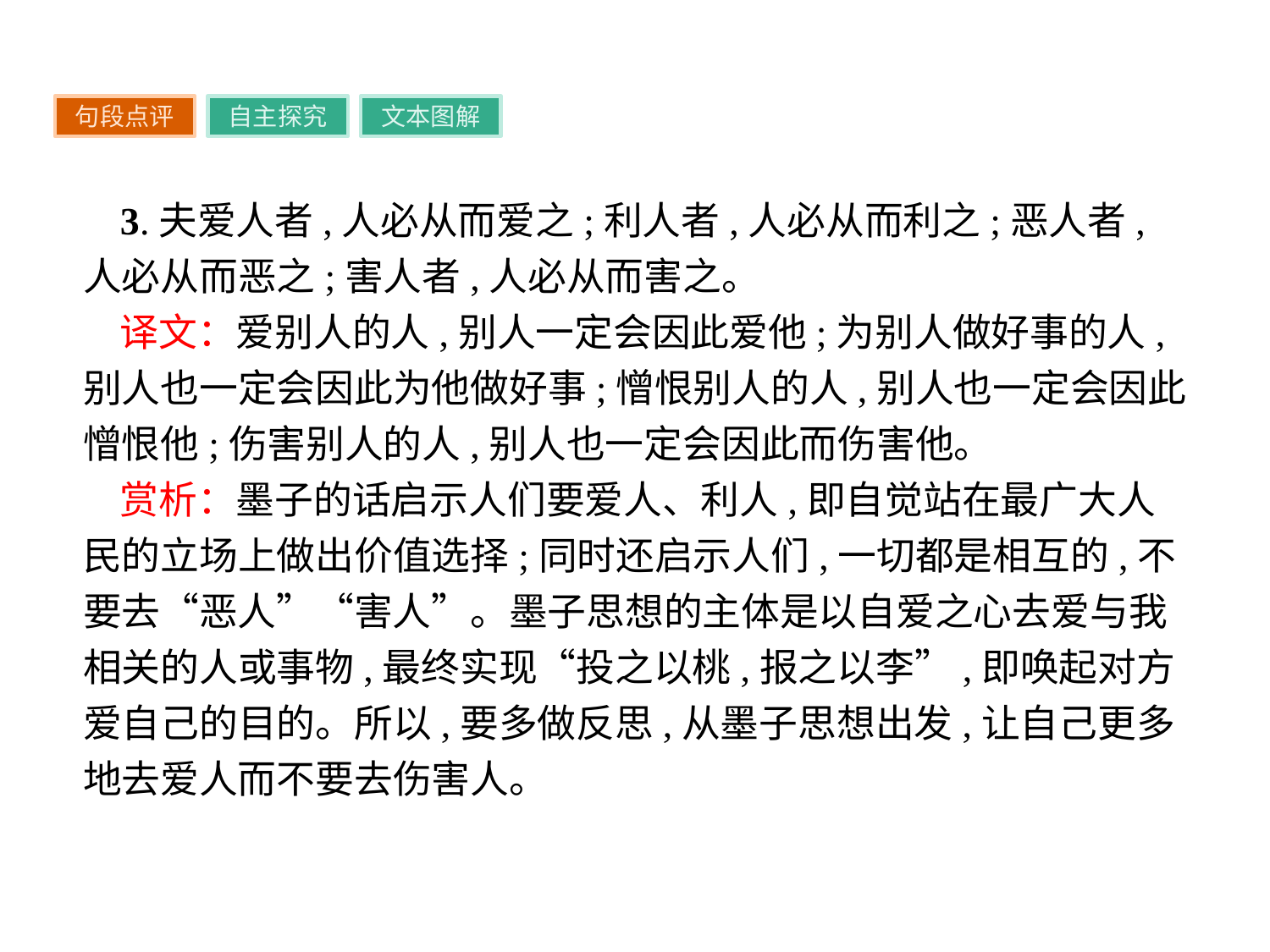

句段点评
自主探究
文本图解
3.夫爱人者,人必从而爱之;利人者,人必从而利之;恶人者,人必从而恶之;害人者,人必从而害之。
译文：爱别人的人,别人一定会因此爱他;为别人做好事的人,别人也一定会因此为他做好事;憎恨别人的人,别人也一定会因此憎恨他;伤害别人的人,别人也一定会因此而伤害他。
赏析：墨子的话启示人们要爱人、利人,即自觉站在最广大人民的立场上做出价值选择;同时还启示人们,一切都是相互的,不要去“恶人”“害人”。墨子思想的主体是以自爱之心去爱与我相关的人或事物,最终实现“投之以桃,报之以李”,即唤起对方爱自己的目的。所以,要多做反思,从墨子思想出发,让自己更多地去爱人而不要去伤害人。